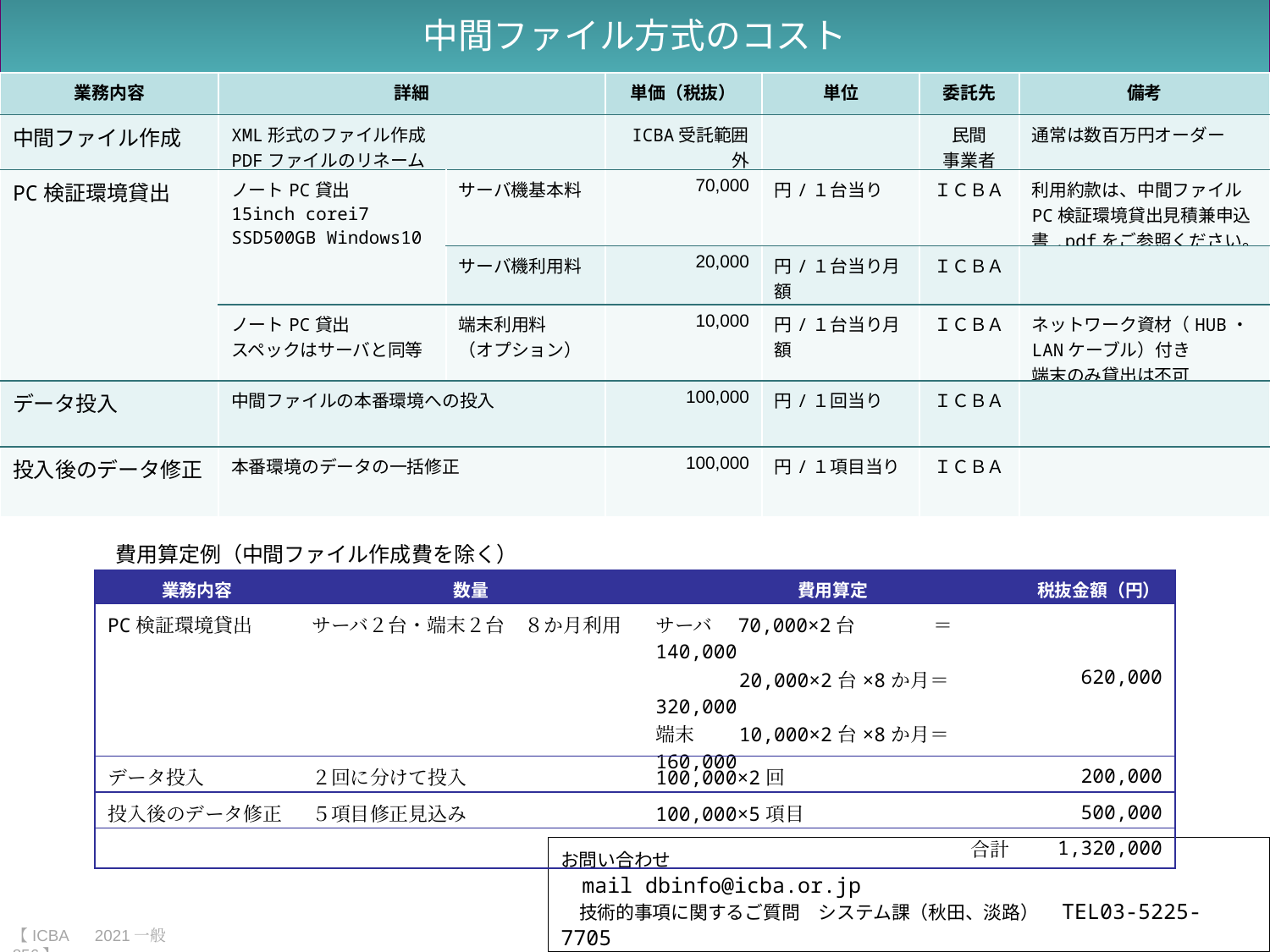

中間ファイル方式のコスト
| 業務内容 | 詳細 |  | 単価（税抜） | 単位 | 委託先 | 備考 |
| --- | --- | --- | --- | --- | --- | --- |
| 中間ファイル作成 | XML形式のファイル作成 PDFファイルのリネーム |  | ICBA受託範囲外 |  | 民間 事業者 | 通常は数百万円オーダー |
| PC検証環境貸出 | ノートPC貸出 15inch corei7 SSD500GB Windows10 | サーバ機基本料 | 70,000 | 円/１台当り | ＩＣＢＡ | 利用約款は、中間ファイルPC検証環境貸出見積兼申込書.pdfをご参照ください。 |
|  |  | サーバ機利用料 | 20,000 | 円/１台当り月額 | ＩＣＢＡ |  |
|  | ノートPC貸出 スペックはサーバと同等 | 端末利用料 （オプション） | 10,000 | 円/１台当り月額 | ＩＣＢＡ | ネットワーク資材（HUB・LANケーブル）付き 端末のみ貸出は不可 |
| データ投入 | 中間ファイルの本番環境への投入 |  | 100,000 | 円/１回当り | ＩＣＢＡ |  |
| 投入後のデータ修正 | 本番環境のデータの一括修正 |  | 100,000 | 円/１項目当り | ＩＣＢＡ |  |
費用算定例（中間ファイル作成費を除く）
| 業務内容 | 数量 | 費用算定 | 税抜金額（円） |
| --- | --- | --- | --- |
| PC検証環境貸出 | サーバ２台・端末２台　８か月利用 | サーバ　70,000×2台　　　　 ＝140,000 　　　　20,000×2台×8か月 ＝320,000 端末　　10,000×2台×8か月 ＝160,000 | 620,000 |
| データ投入 | ２回に分けて投入 | 100,000×2回 | 200,000 |
| 投入後のデータ修正 | ５項目修正見込み | 100,000×5項目 | 500,000 |
|  |  | 合計 | 1,320,000 |
お問い合わせ
mail dbinfo@icba.or.jp
技術的事項に関するご質問　システム課（秋田、淡路）　TEL03-5225-7705
利用手続に関するご質問　　契約管理課（海野、目黒）　TEL03-5225-7703
【ICBA　2021一般856】